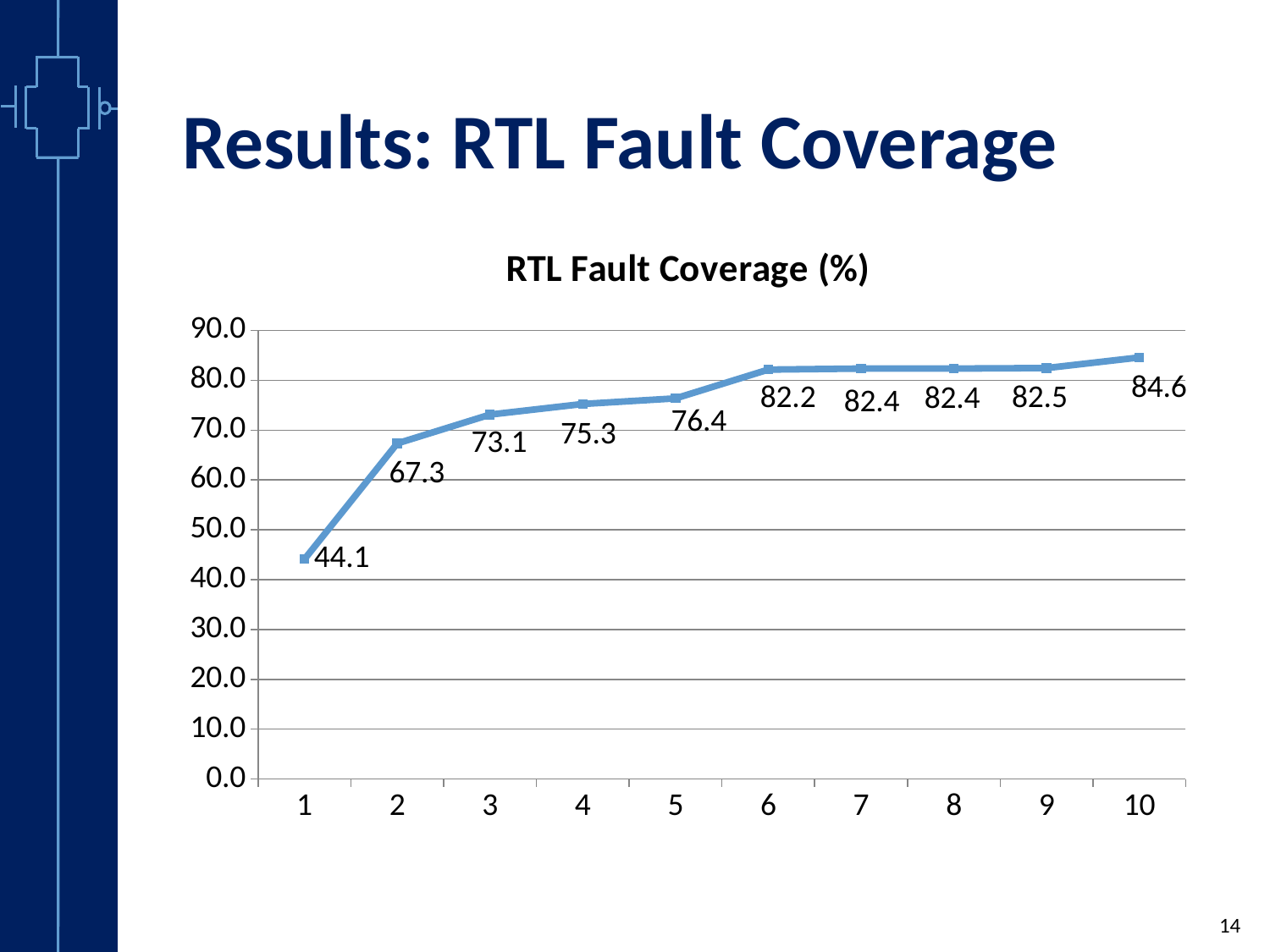

# Results: RTL Fault Coverage

### Chart: RTL Fault Coverage (%)

| Category | 系列 1 |
|---|---|
| 1.0 | 44.11764705882353 |
| 2.0 | 67.34279918864098 |
| 3.0 | 73.1237322515213 |
| 4.0 | 75.25354969574036 |
| 5.0 | 76.36916835699797 |
| 6.0 | 82.1501014198783 |
| 7.0 | 82.35294117647058 |
| 8.0 | 82.35294117647058 |
| 9.0 | 82.45436105476674 |
| 10.0 | 84.58417849898579 |
14